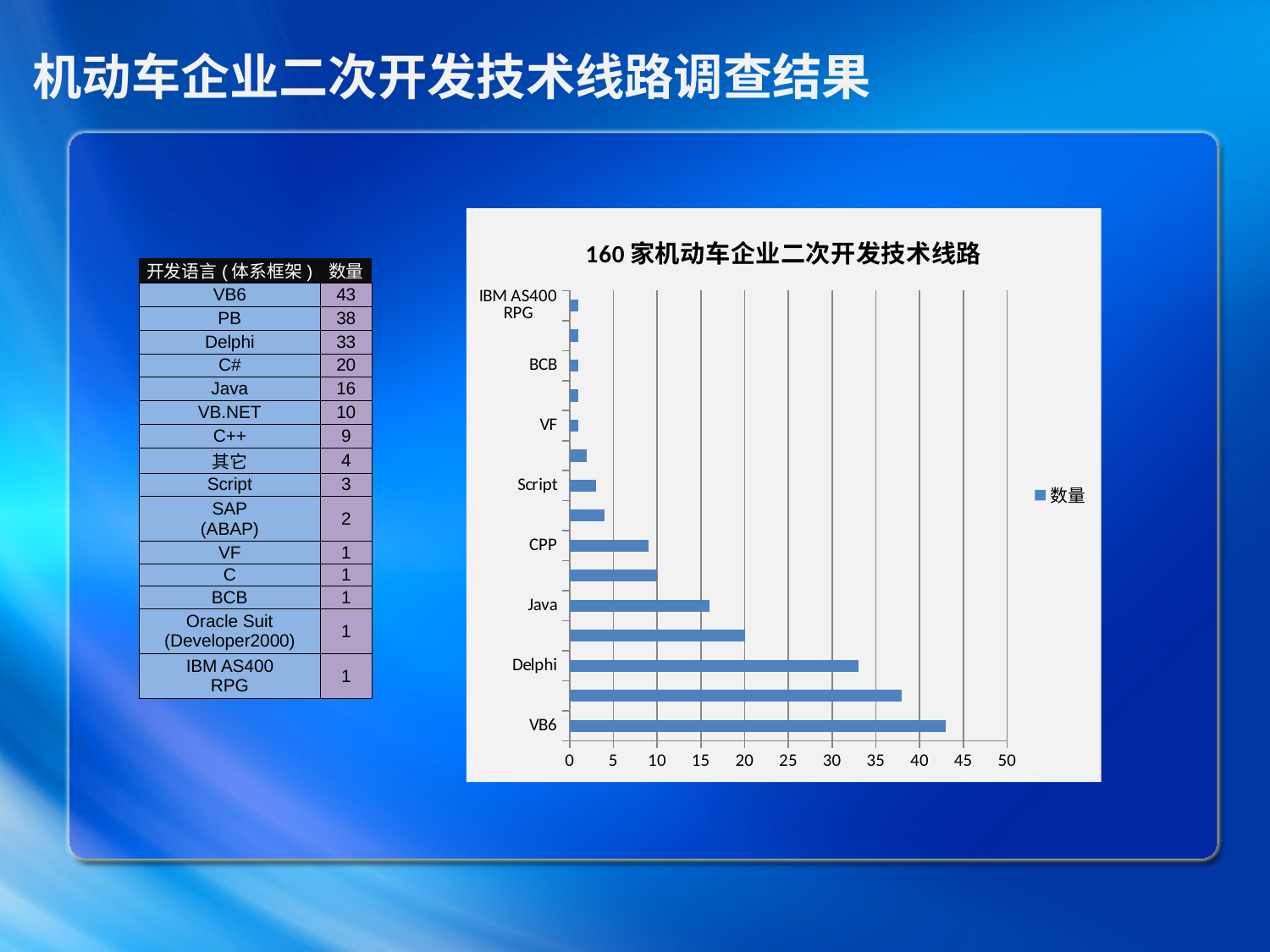

# 机动车企业二次开发技术线路调查结果

### Chart: 160家机动车企业二次开发技术线路

| Category | 数量 |
|---|---|
| VB6 | 43.0 |
| PB | 38.0 |
| Delphi | 33.0 |
| CShap | 20.0 |
| Java | 16.0 |
| VBNET | 10.0 |
| CPP | 9.0 |
| 其它 | 4.0 |
| Script | 3.0 |
| SAP
(ABAP) | 2.0 |
| VF | 1.0 |
| C | 1.0 |
| BCB | 1.0 |
| Oracle Suit
(Developer2000) | 1.0 |
| IBM AS400
RPG | 1.0 |
| 开发语言(体系框架) | 数量 |
| --- | --- |
| VB6 | 43 |
| PB | 38 |
| Delphi | 33 |
| C# | 20 |
| Java | 16 |
| VB.NET | 10 |
| C++ | 9 |
| 其它 | 4 |
| Script | 3 |
| SAP (ABAP) | 2 |
| VF | 1 |
| C | 1 |
| BCB | 1 |
| Oracle Suit (Developer2000) | 1 |
| IBM AS400 RPG | 1 |